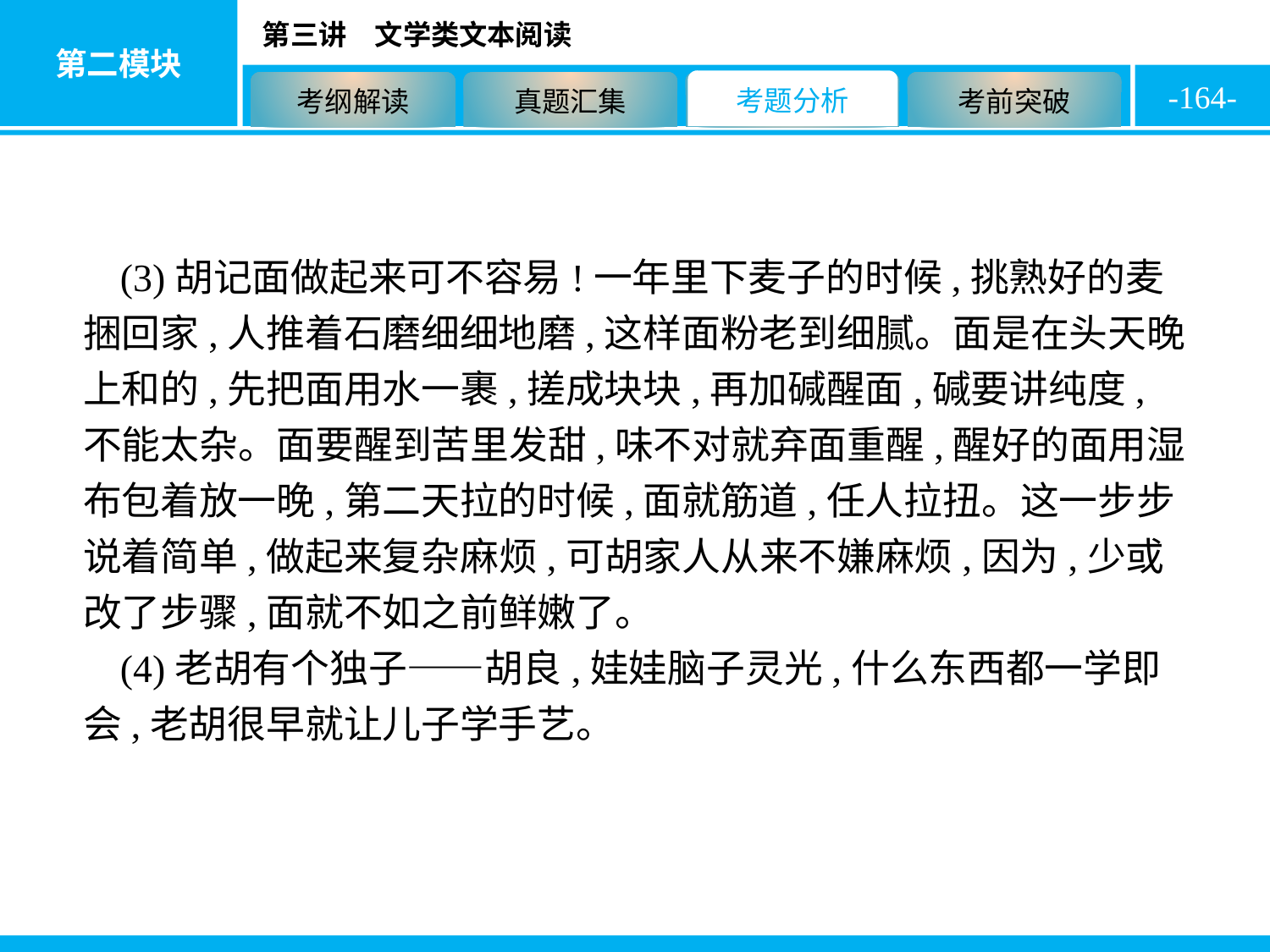

-164-
(3)胡记面做起来可不容易!一年里下麦子的时候,挑熟好的麦捆回家,人推着石磨细细地磨,这样面粉老到细腻。面是在头天晚上和的,先把面用水一裹,搓成块块,再加碱醒面,碱要讲纯度,不能太杂。面要醒到苦里发甜,味不对就弃面重醒,醒好的面用湿布包着放一晚,第二天拉的时候,面就筋道,任人拉扭。这一步步说着简单,做起来复杂麻烦,可胡家人从来不嫌麻烦,因为,少或改了步骤,面就不如之前鲜嫩了。
(4)老胡有个独子——胡良,娃娃脑子灵光,什么东西都一学即会,老胡很早就让儿子学手艺。